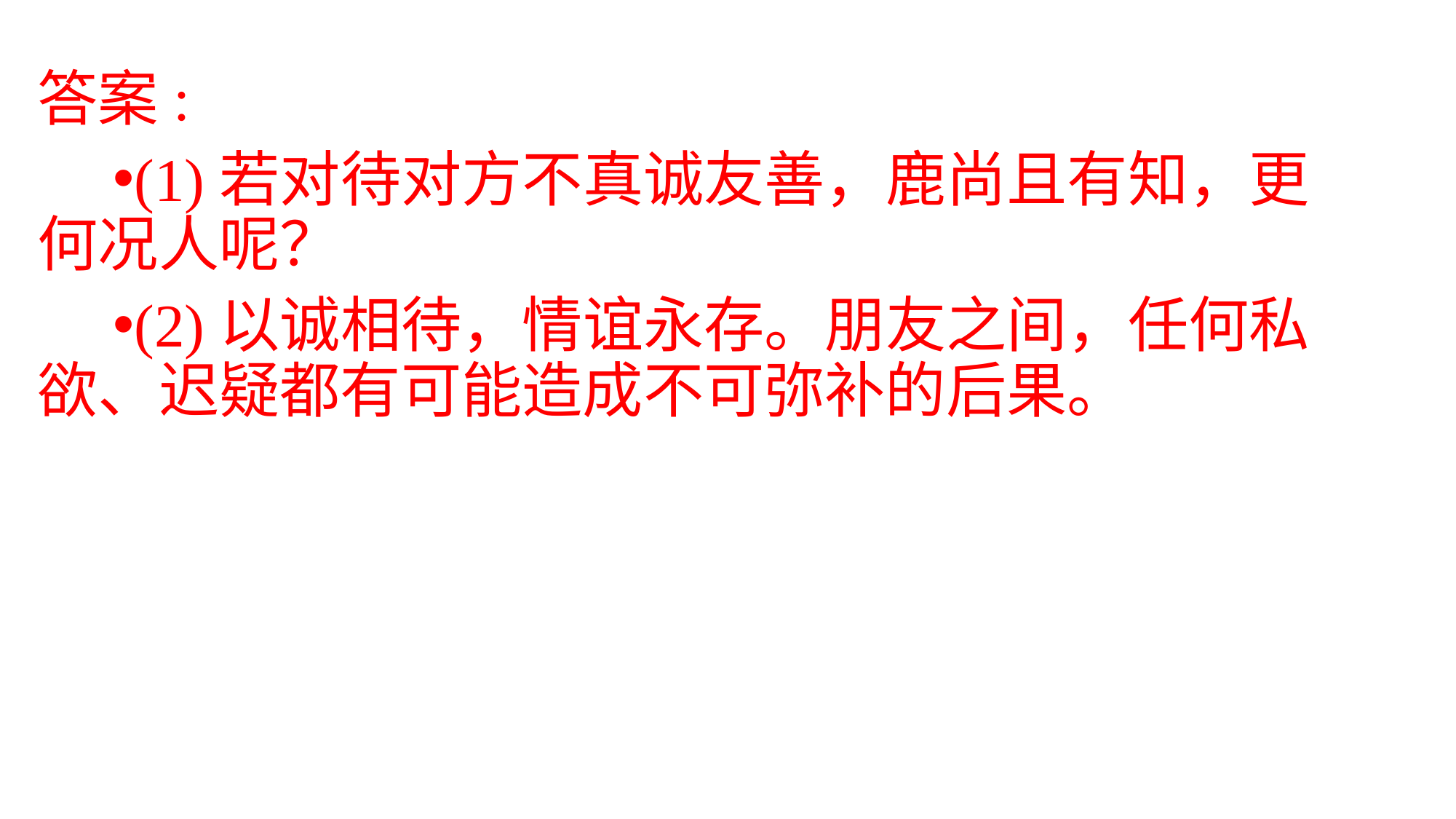

答案:
(1)若对待对方不真诚友善，鹿尚且有知，更何况人呢？
(2)以诚相待，情谊永存。朋友之间，任何私欲、迟疑都有可能造成不可弥补的后果。